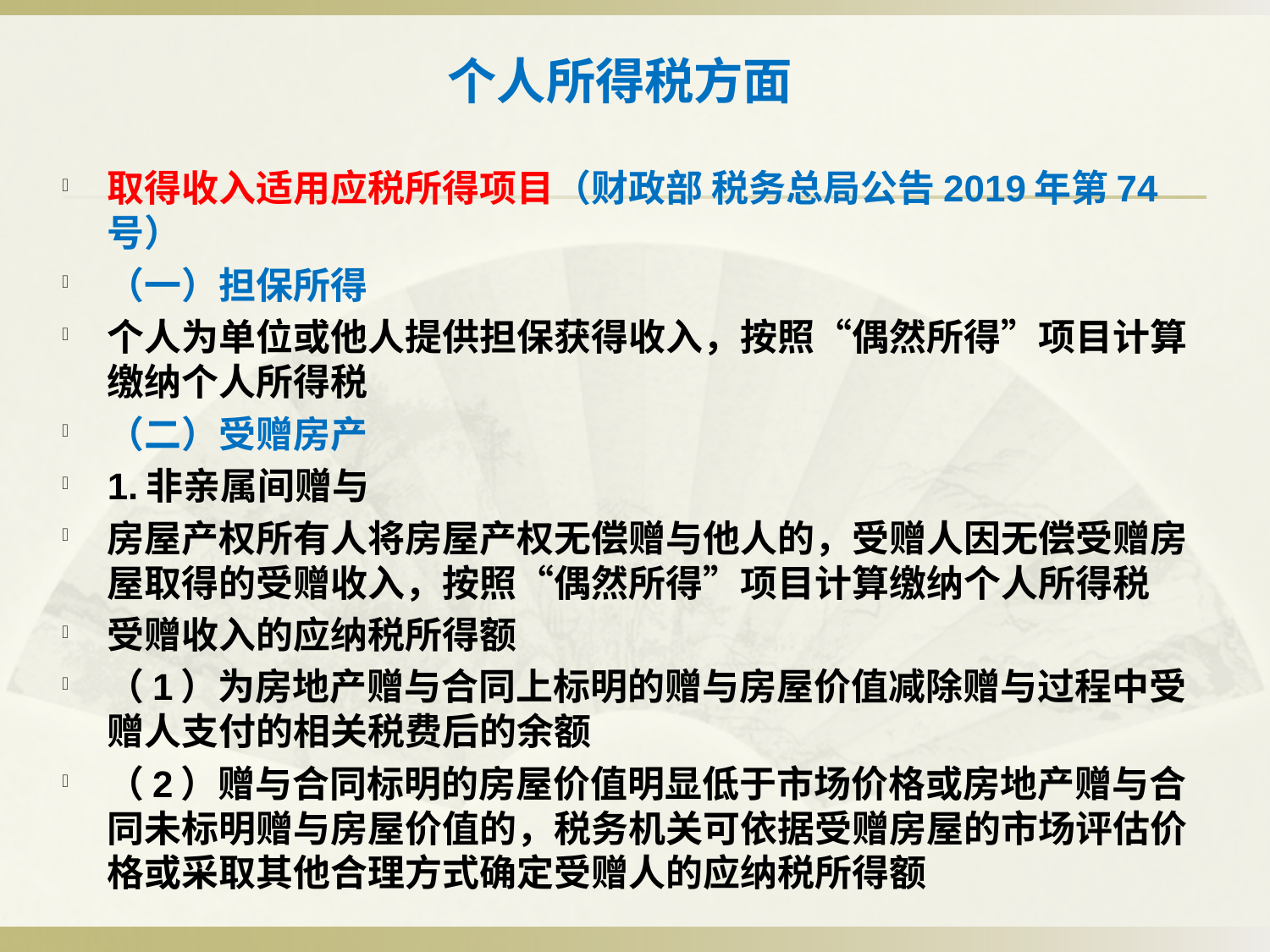

# 个人所得税方面
取得收入适用应税所得项目（财政部 税务总局公告2019年第74号）
（一）担保所得
个人为单位或他人提供担保获得收入，按照“偶然所得”项目计算缴纳个人所得税
（二）受赠房产
1.非亲属间赠与
房屋产权所有人将房屋产权无偿赠与他人的，受赠人因无偿受赠房屋取得的受赠收入，按照“偶然所得”项目计算缴纳个人所得税
受赠收入的应纳税所得额
（1）为房地产赠与合同上标明的赠与房屋价值减除赠与过程中受赠人支付的相关税费后的余额
（2）赠与合同标明的房屋价值明显低于市场价格或房地产赠与合同未标明赠与房屋价值的，税务机关可依据受赠房屋的市场评估价格或采取其他合理方式确定受赠人的应纳税所得额